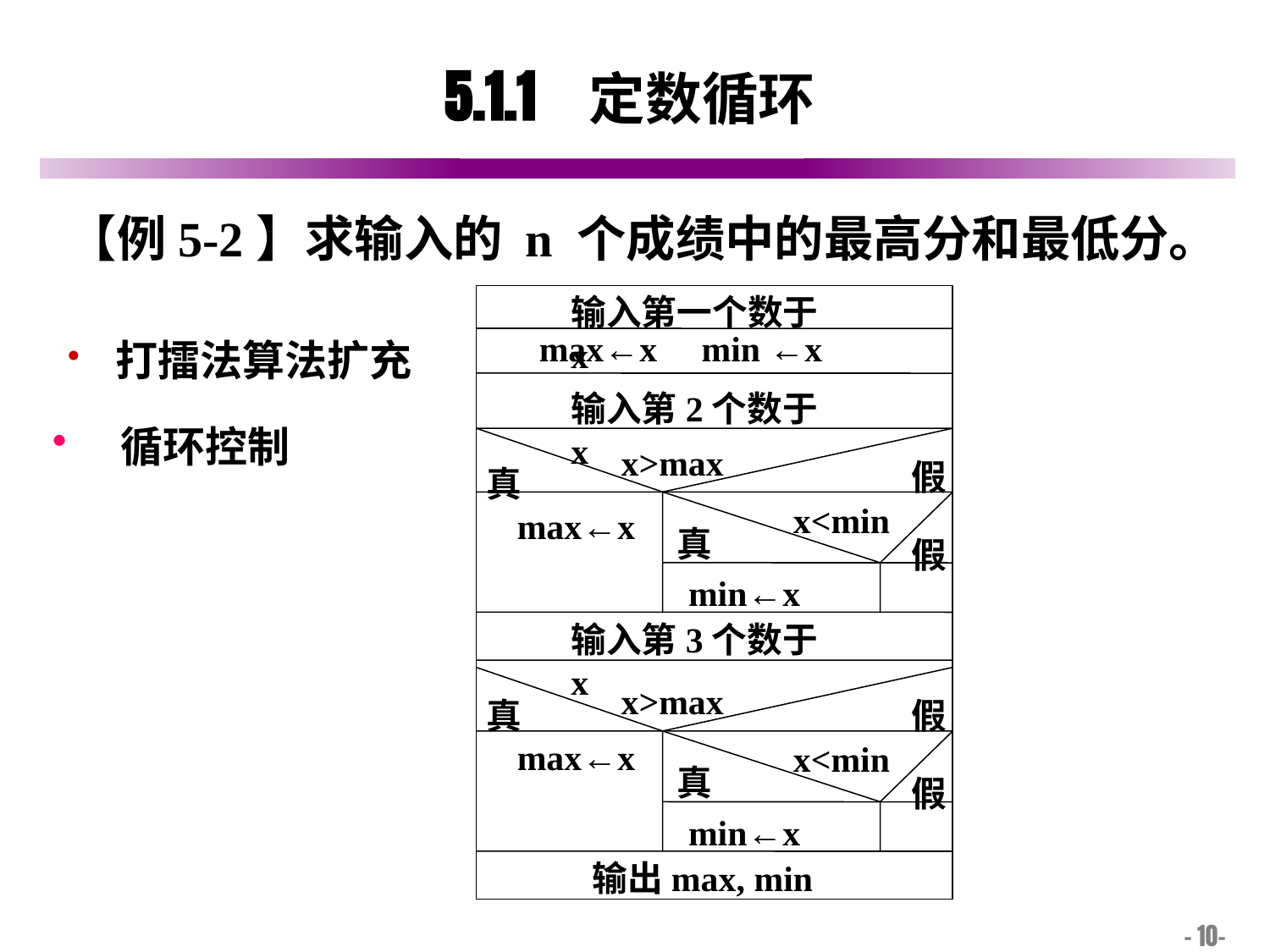

# 5.1.1   定数循环
【例5-2】求输入的 n 个成绩中的最高分和最低分。

打擂法算法扩充

输入第一个数于x

max←x     min ←x

输入第2个数于x

x>max
假
真
max←x

x<min
真
min←x
假
输入第3个数于x

x>max
真
max←x
假

x<min
真
min←x
假
输出max, min
   循环控制
 - 10-